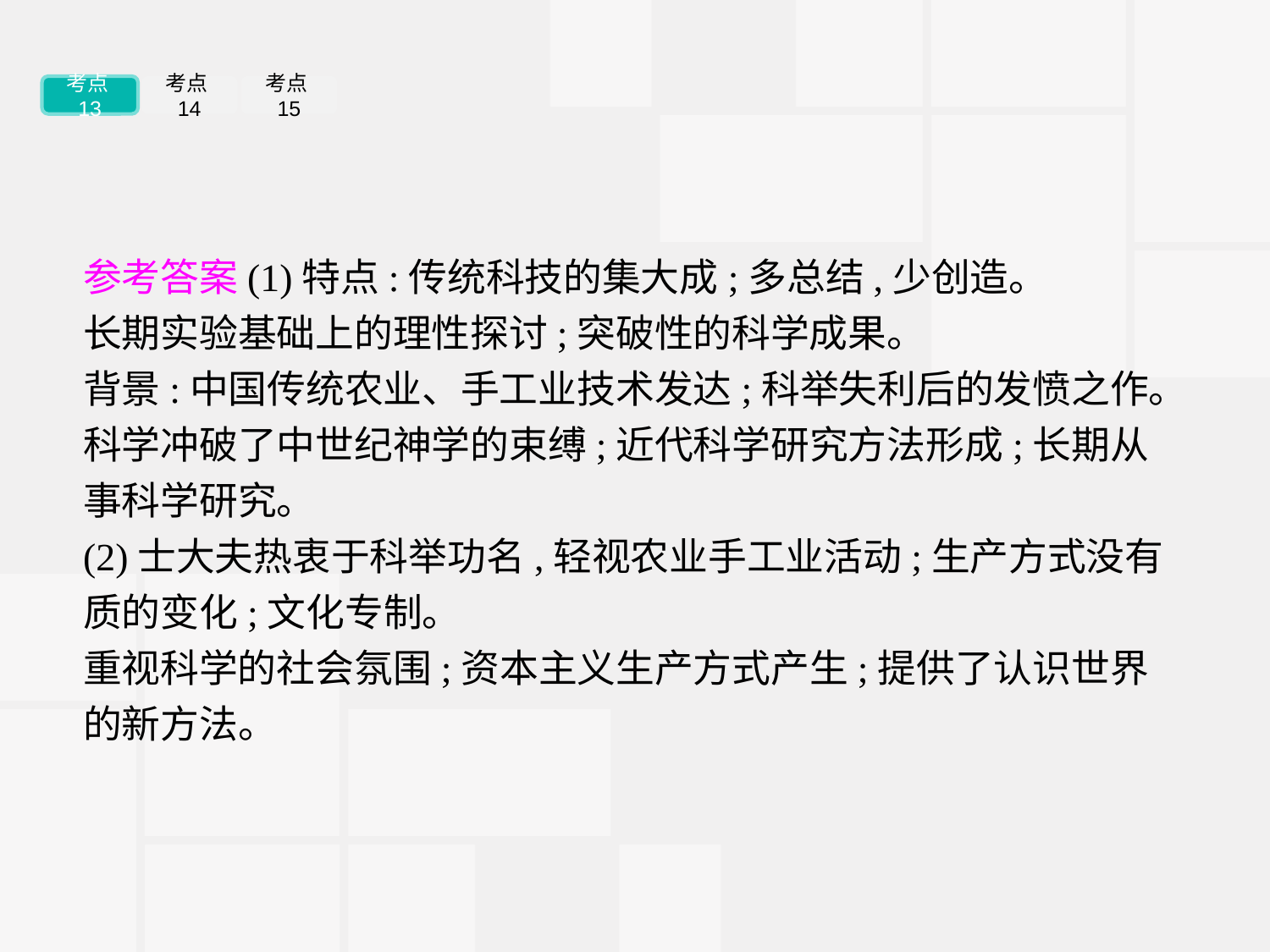

考点13
考点14
考点15
参考答案(1)特点:传统科技的集大成;多总结,少创造。
长期实验基础上的理性探讨;突破性的科学成果。
背景:中国传统农业、手工业技术发达;科举失利后的发愤之作。
科学冲破了中世纪神学的束缚;近代科学研究方法形成;长期从事科学研究。
(2)士大夫热衷于科举功名,轻视农业手工业活动;生产方式没有质的变化;文化专制。
重视科学的社会氛围;资本主义生产方式产生;提供了认识世界的新方法。